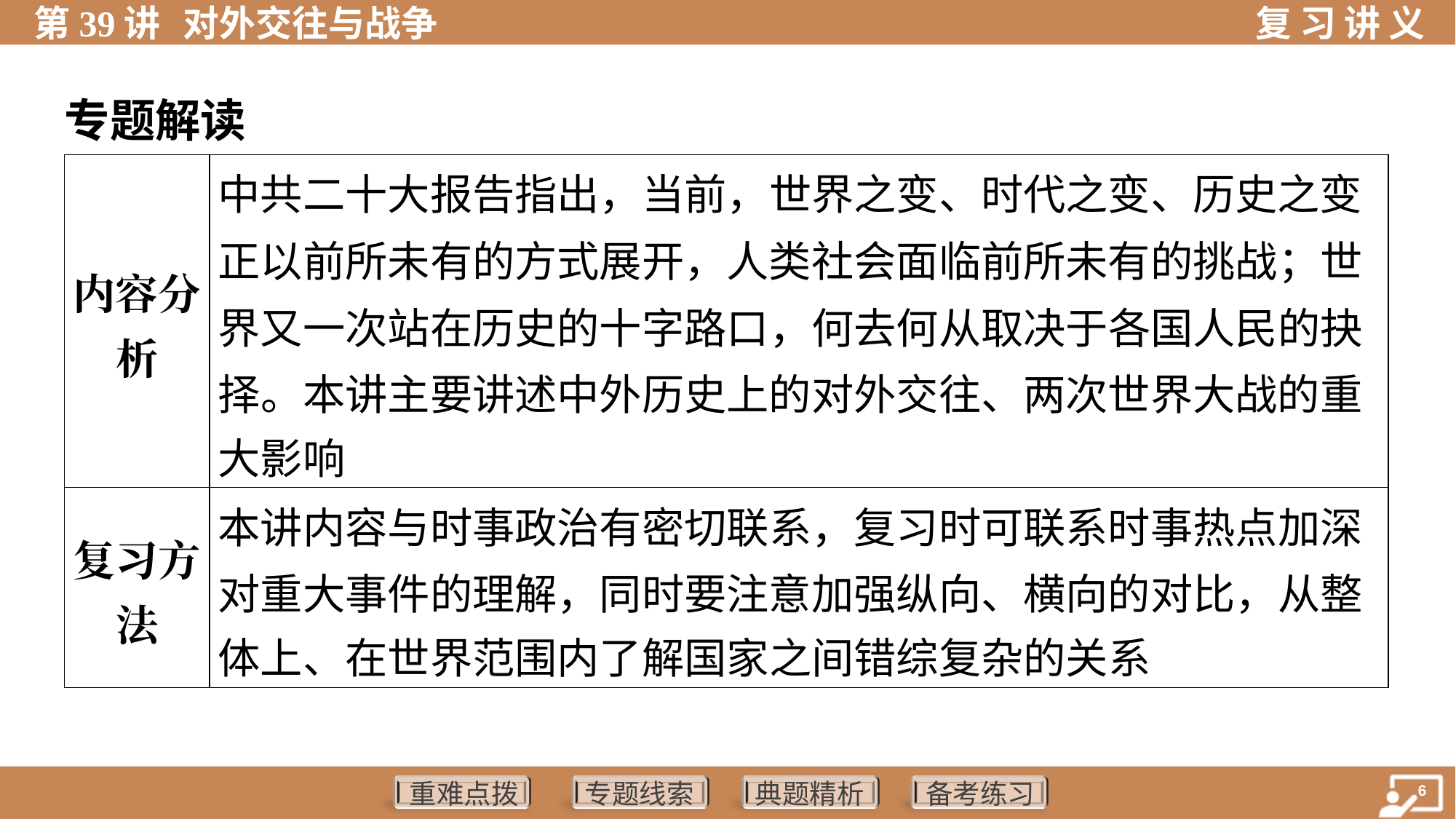

专题解读
| 内容分 析 | 中共二十大报告指出，当前，世界之变、时代之变、历史之变 正以前所未有的方式展开，人类社会面临前所未有的挑战；世 界又一次站在历史的十字路口，何去何从取决于各国人民的抉 择。本讲主要讲述中外历史上的对外交往、两次世界大战的重 大影响 |
| --- | --- |
| 复习方 法 | 本讲内容与时事政治有密切联系，复习时可联系时事热点加深 对重大事件的理解，同时要注意加强纵向、横向的对比，从整 体上、在世界范围内了解国家之间错综复杂的关系 |